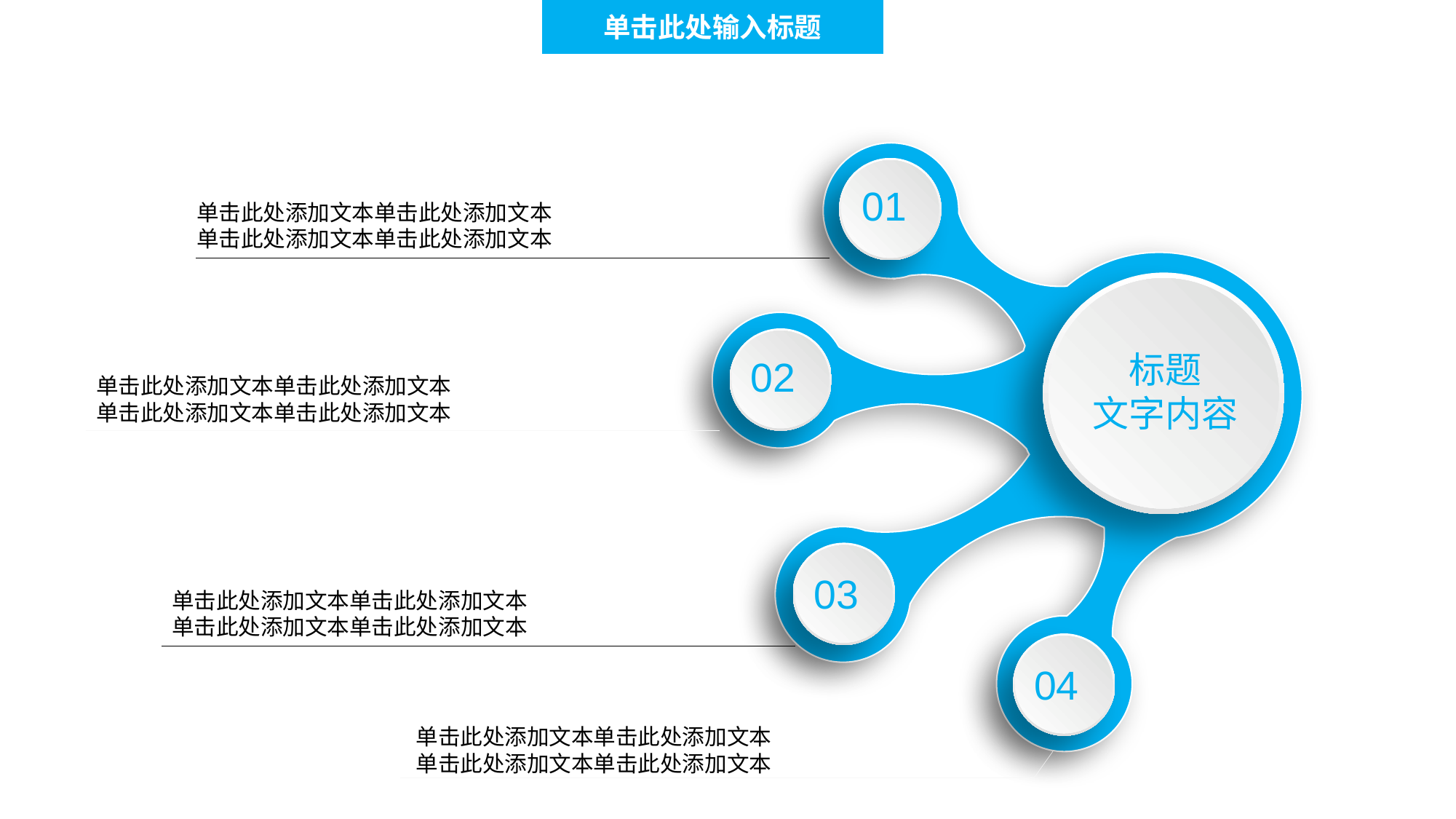

单击此处输入标题

01

标题
文字内容

02

03

04
单击此处添加文本单击此处添加文本
单击此处添加文本单击此处添加文本

单击此处添加文本单击此处添加文本
单击此处添加文本单击此处添加文本

单击此处添加文本单击此处添加文本
单击此处添加文本单击此处添加文本

单击此处添加文本单击此处添加文本
单击此处添加文本单击此处添加文本